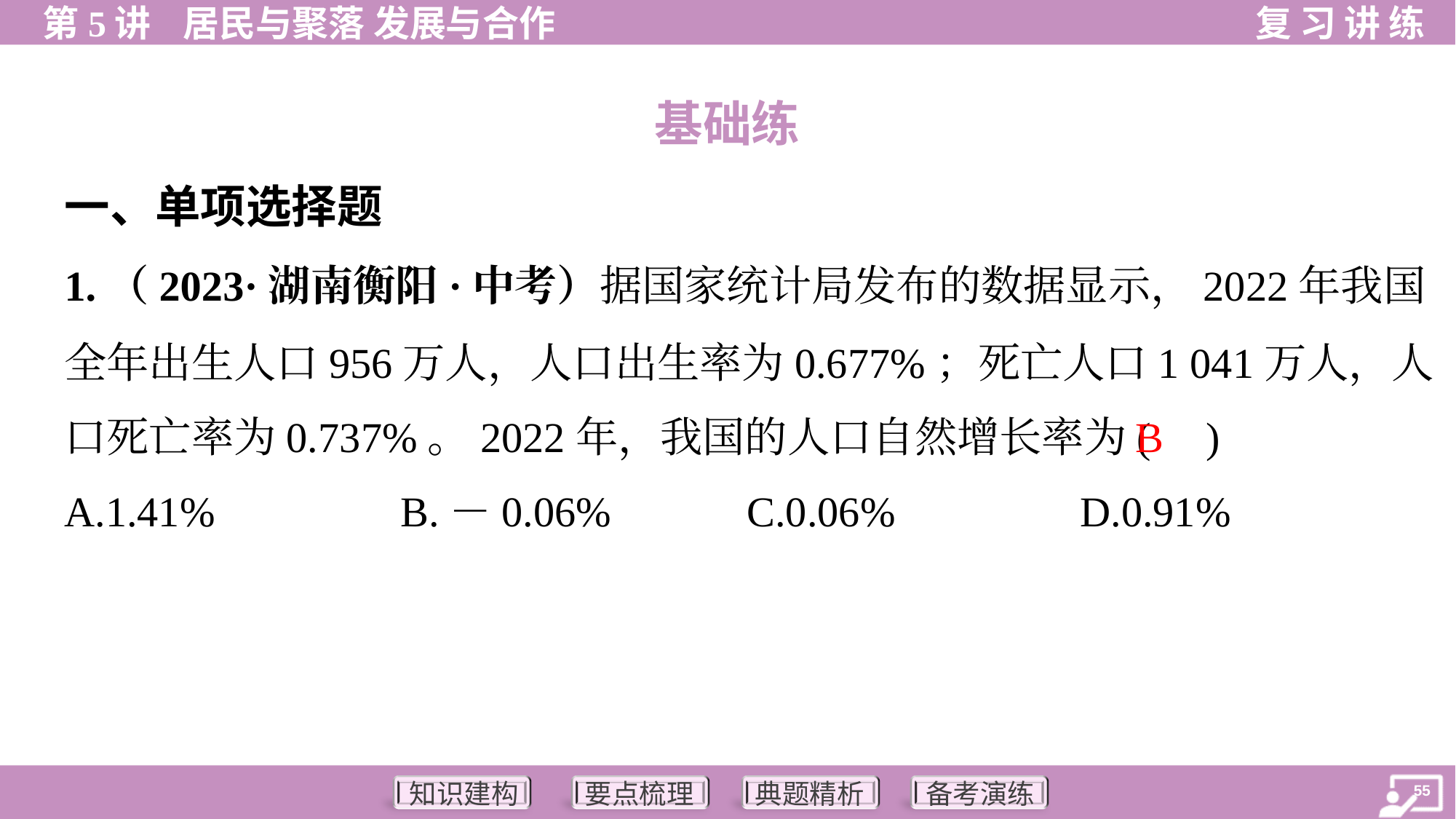

基础练
一、单项选择题
1.（2023·湖南衡阳·中考）据国家统计局发布的数据显示，2022年我国
全年出生人口956万人，人口出生率为0.677%；死亡人口1 041万人，人
口死亡率为0.737%。2022年，我国的人口自然增长率为(     )
B
A.1.41%	B.－0.06%	C.0.06%	D.0.91%